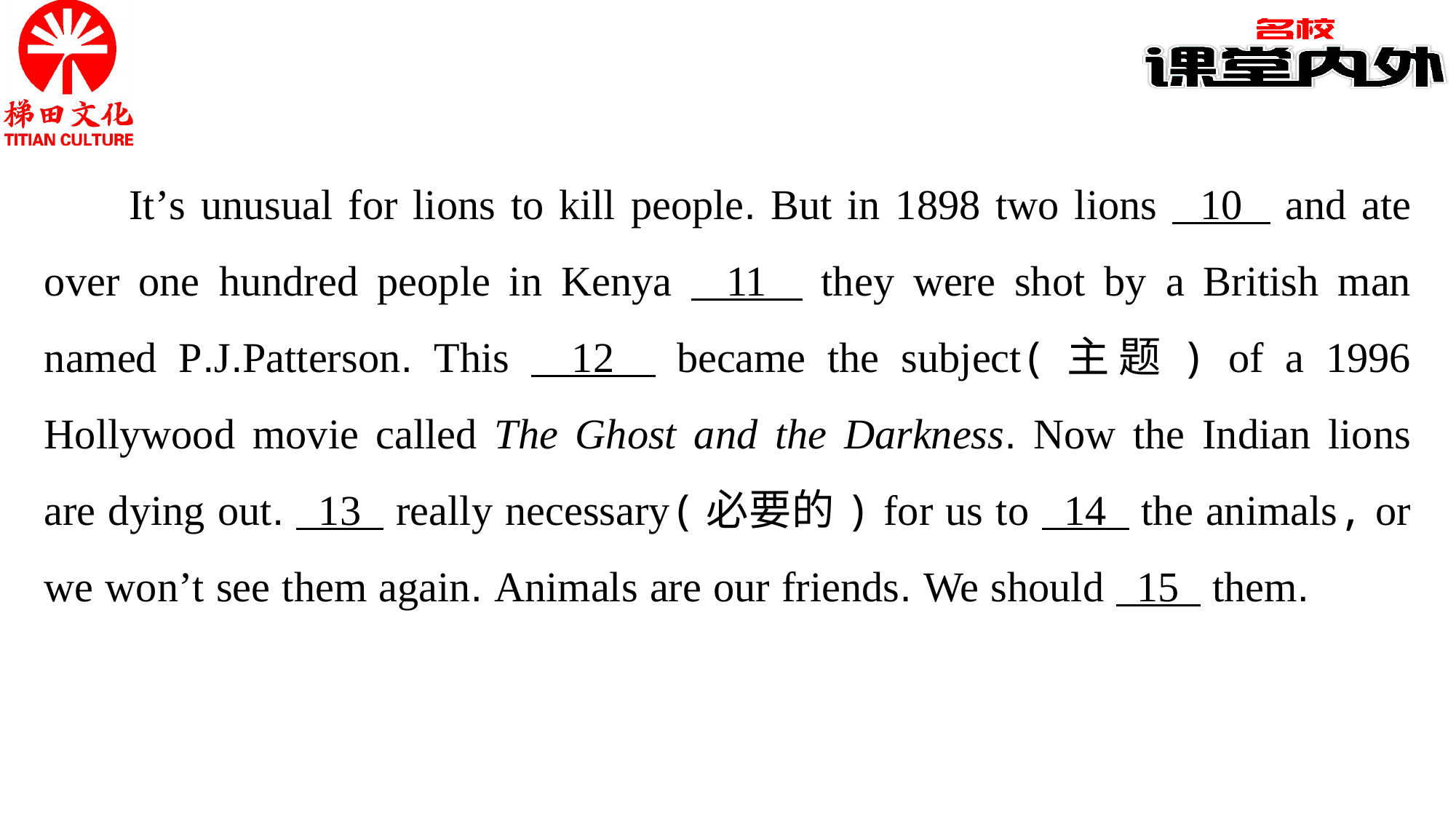

It’s unusual for lions to kill people. But in 1898 two lions   10   and ate over one hundred people in Kenya   11   they were shot by a British man named P.J.Patterson. This   12   became the subject(主题) of a 1996 Hollywood movie called The Ghost and the Darkness. Now the Indian lions are dying out.   13   really necessary(必要的) for us to   14   the animals, or we won’t see them again. Animals are our friends. We should   15   them.